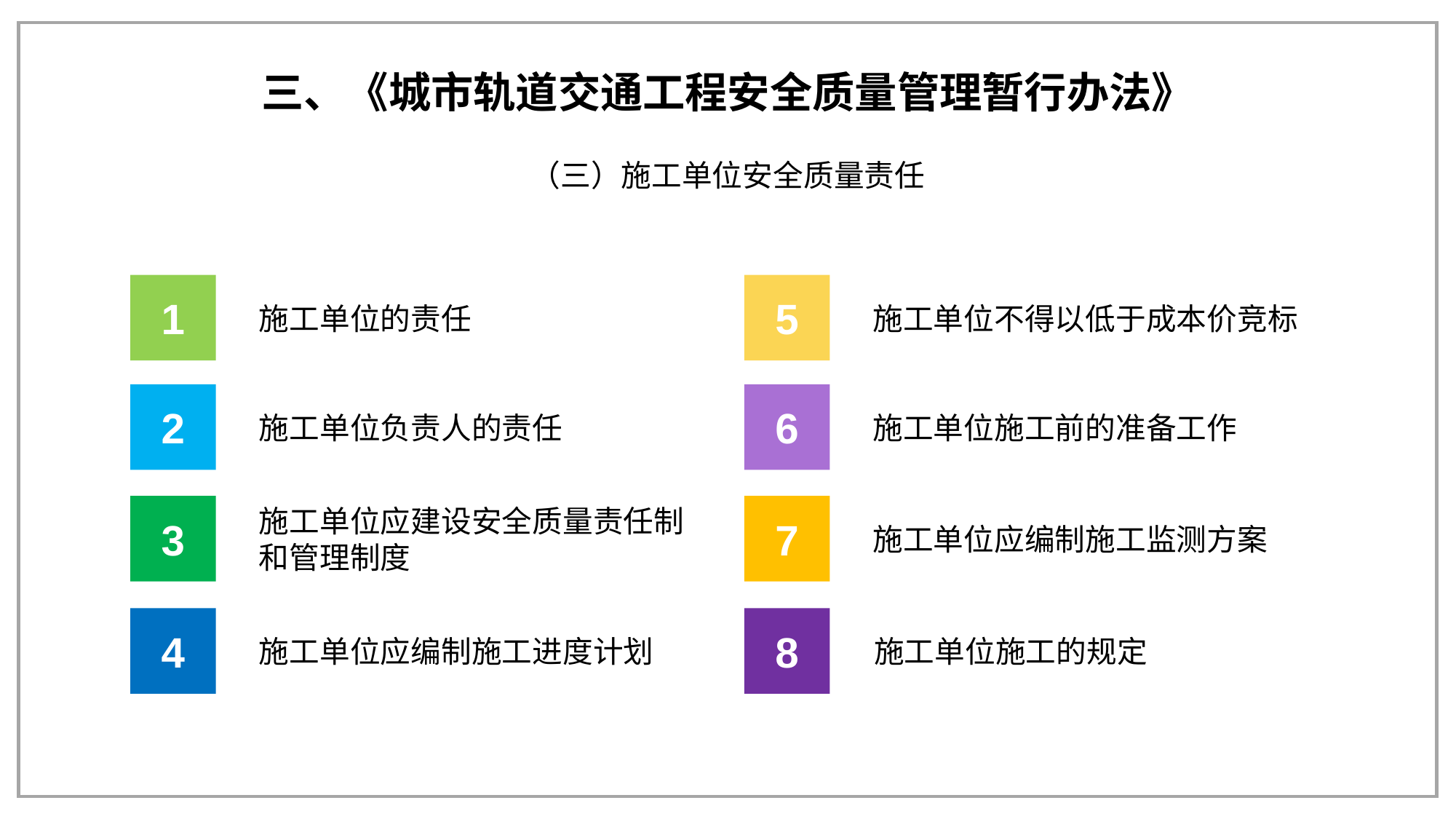

三、《城市轨道交通工程安全质量管理暂行办法》
（三）施工单位安全质量责任
1
5
施工单位的责任
施工单位不得以低于成本价竞标
2
6
施工单位负责人的责任
施工单位施工前的准备工作
3
7
施工单位应建设安全质量责任制和管理制度
施工单位应编制施工监测方案
4
8
施工单位应编制施工进度计划
施工单位施工的规定